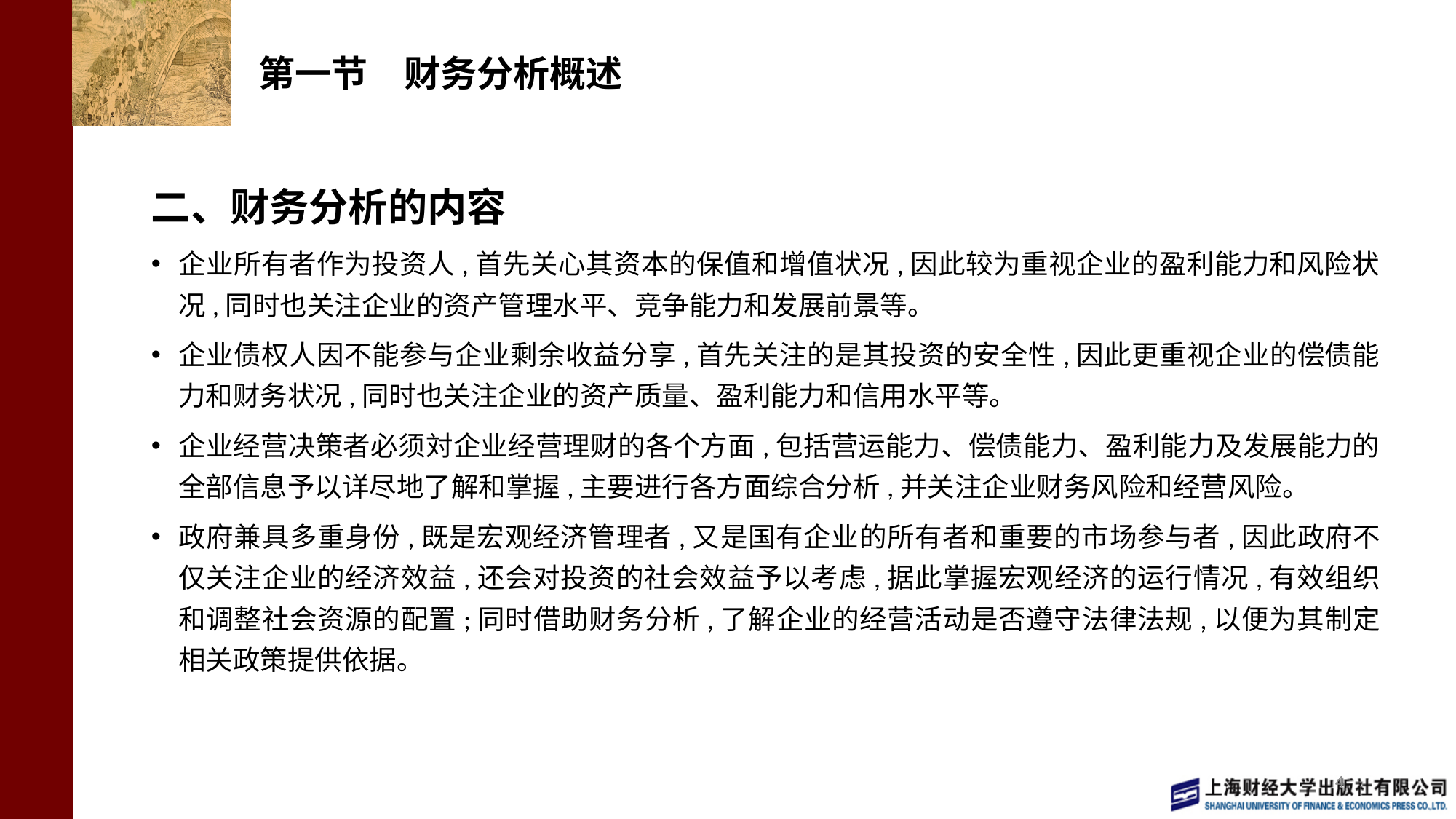

# 第一节　财务分析概述
二、财务分析的内容
企业所有者作为投资人,首先关心其资本的保值和增值状况,因此较为重视企业的盈利能力和风险状况,同时也关注企业的资产管理水平、竞争能力和发展前景等。
企业债权人因不能参与企业剩余收益分享,首先关注的是其投资的安全性,因此更重视企业的偿债能力和财务状况,同时也关注企业的资产质量、盈利能力和信用水平等。
企业经营决策者必须対企业经营理财的各个方面,包括营运能力、偿债能力、盈利能力及发展能力的全部信息予以详尽地了解和掌握,主要进行各方面综合分析,并关注企业财务风险和经营风险。
政府兼具多重身份,既是宏观经济管理者,又是国有企业的所有者和重要的市场参与者,因此政府不仅关注企业的经济效益,还会对投资的社会效益予以考虑,据此掌握宏观经济的运行情况,有效组织和调整社会资源的配置;同时借助财务分析,了解企业的经营活动是否遵守法律法规,以便为其制定相关政策提供依据。

4